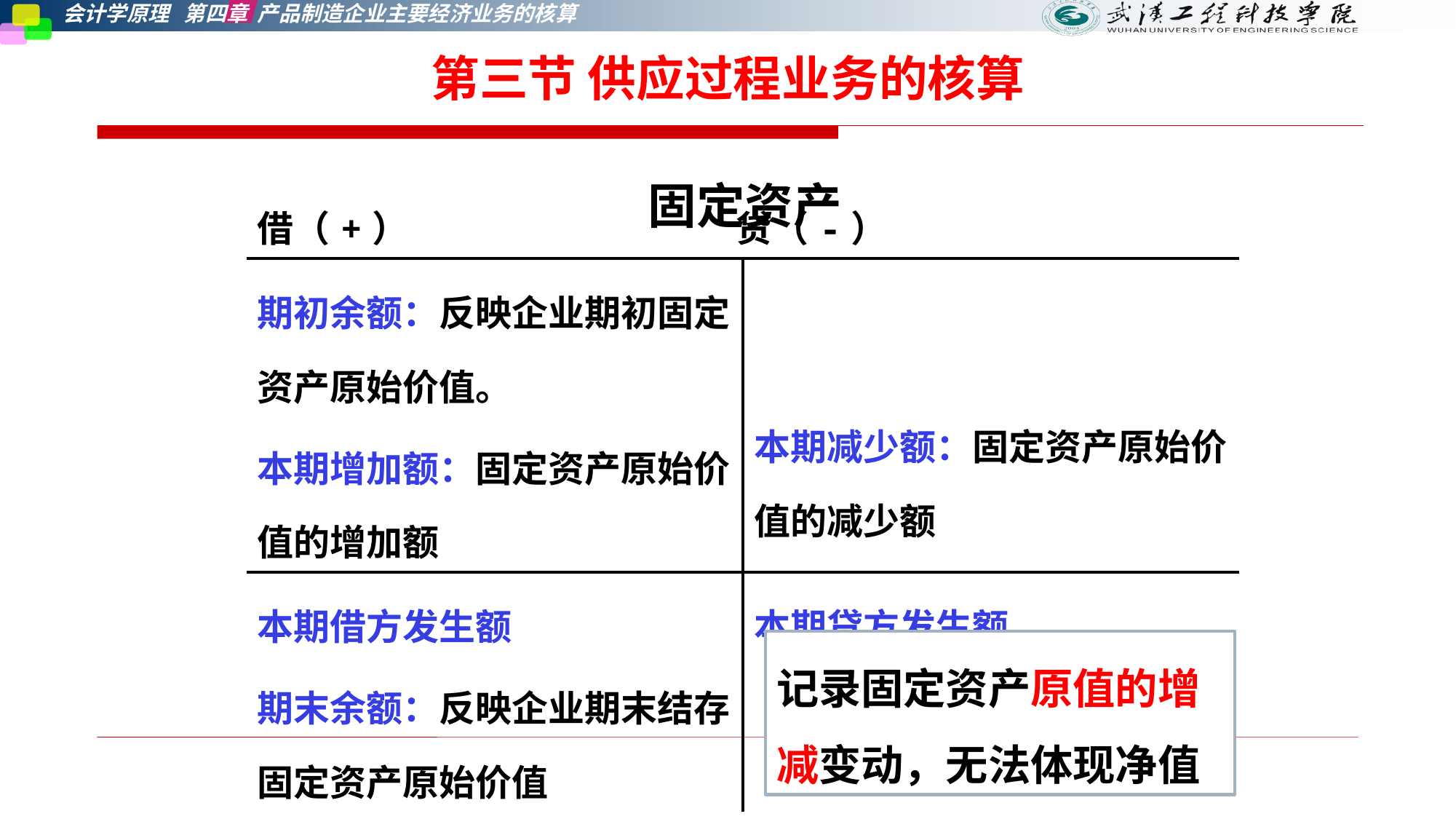

第三节 供应过程业务的核算

固定资产
| 借（+） 贷（-） |  |
| --- | --- |
| 期初余额：反映企业期初固定资产原始价值。 本期增加额：固定资产原始价值的增加额 | 本期减少额：固定资产原始价值的减少额 |
| 本期借方发生额 期末余额：反映企业期末结存固定资产原始价值 | 本期贷方发生额 |
记录固定资产原值的增减变动，无法体现净值